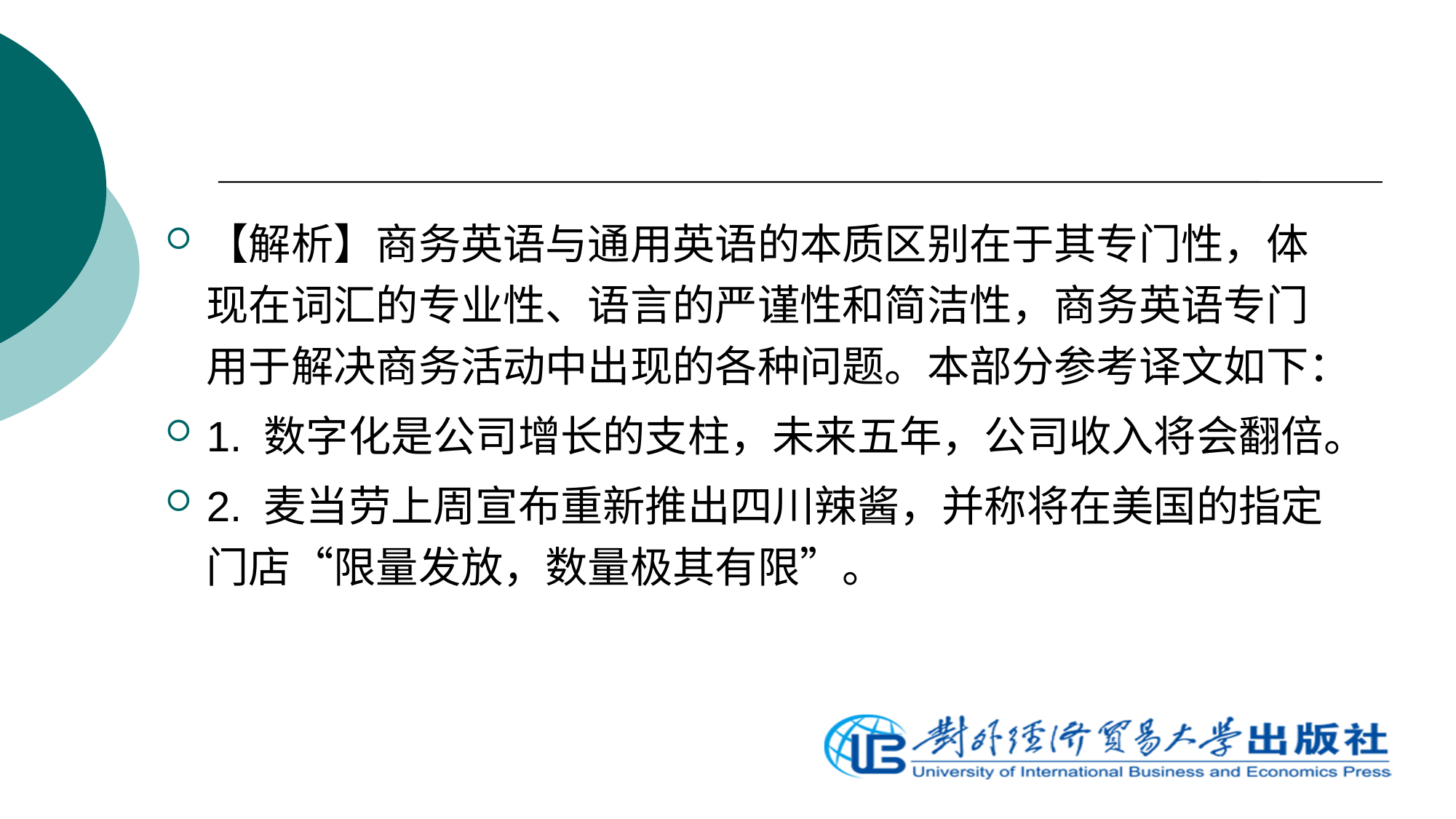

【解析】商务英语与通用英语的本质区别在于其专门性，体现在词汇的专业性、语言的严谨性和简洁性，商务英语专门用于解决商务活动中出现的各种问题。本部分参考译文如下：
1. 数字化是公司增长的支柱，未来五年，公司收入将会翻倍。
2. 麦当劳上周宣布重新推出四川辣酱，并称将在美国的指定门店“限量发放，数量极其有限”。